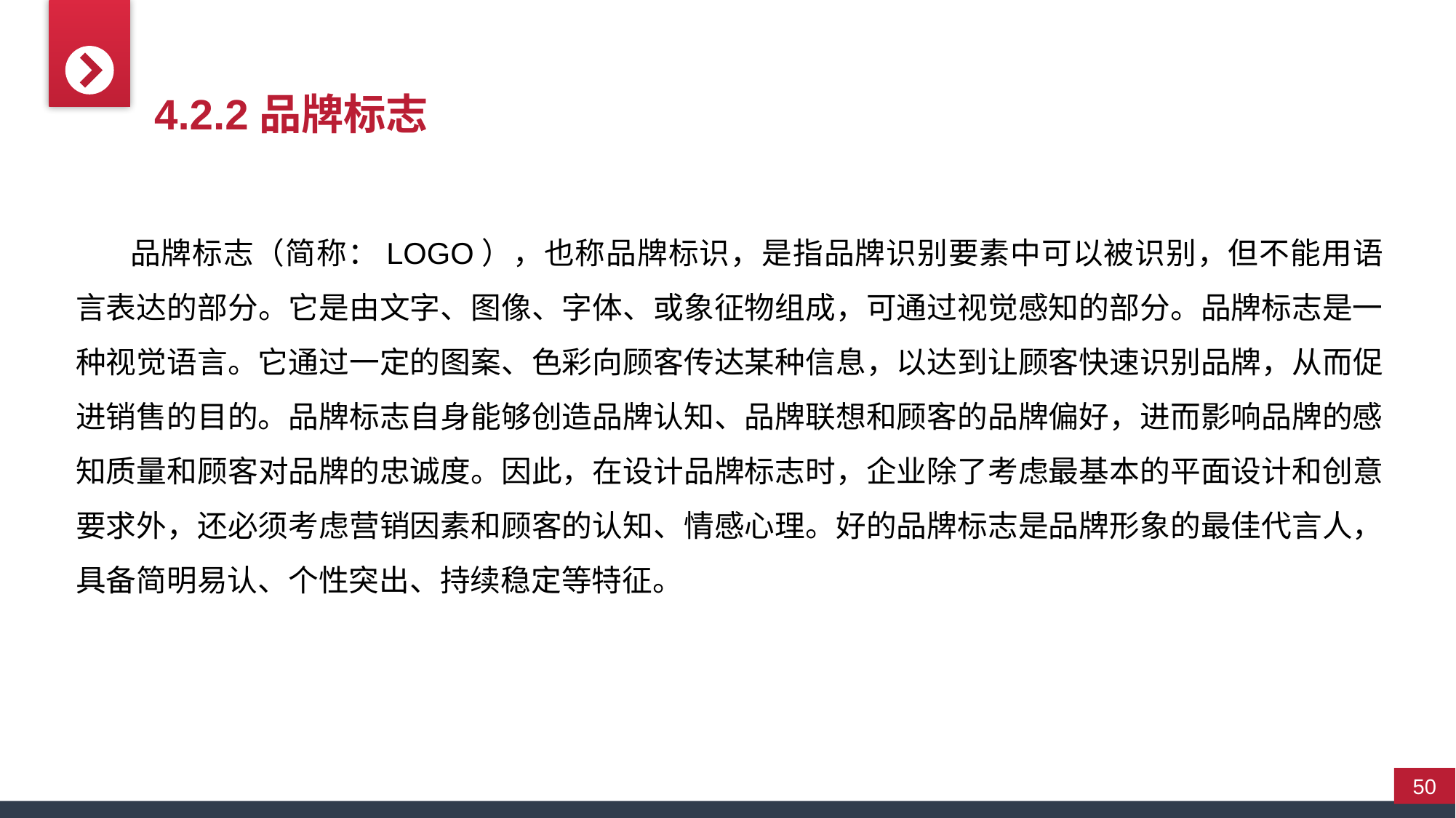

4.2.2品牌标志
品牌标志（简称：LOGO），也称品牌标识，是指品牌识别要素中可以被识别，但不能用语言表达的部分。它是由文字、图像、字体、或象征物组成，可通过视觉感知的部分。品牌标志是一种视觉语言。它通过一定的图案、色彩向顾客传达某种信息，以达到让顾客快速识别品牌，从而促进销售的目的。品牌标志自身能够创造品牌认知、品牌联想和顾客的品牌偏好，进而影响品牌的感知质量和顾客对品牌的忠诚度。因此，在设计品牌标志时，企业除了考虑最基本的平面设计和创意要求外，还必须考虑营销因素和顾客的认知、情感心理。好的品牌标志是品牌形象的最佳代言人，具备简明易认、个性突出、持续稳定等特征。